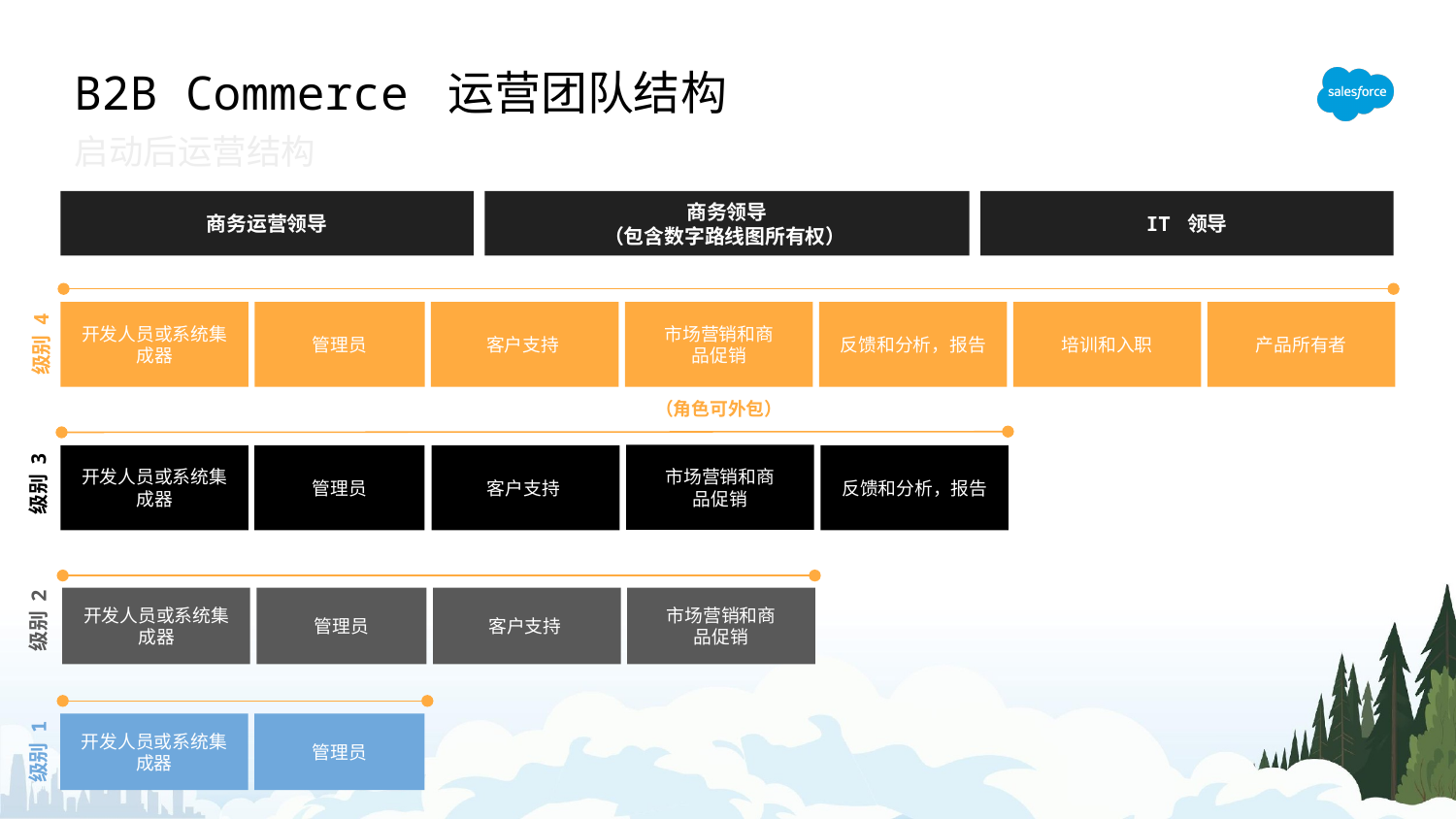

# B2B Commerce 运营团队结构
启动后运营结构
商务运营领导
商务领导
（包含数字路线图所有权）
IT 领导
开发人员或系统集成器
管理员

客户支持

市场营销和商
品促销
反馈和分析，报告
培训和入职
产品所有者

级别 4
（角色可外包）
市场营销和商
品促销
开发人员或系统集成器

管理员
客户支持

反馈和分析，报告

级别 3
管理员
开发人员或系统集成器
客户支持
市场营销和商
品促销
级别 2
管理员
开发人员或系统集成器
级别 1